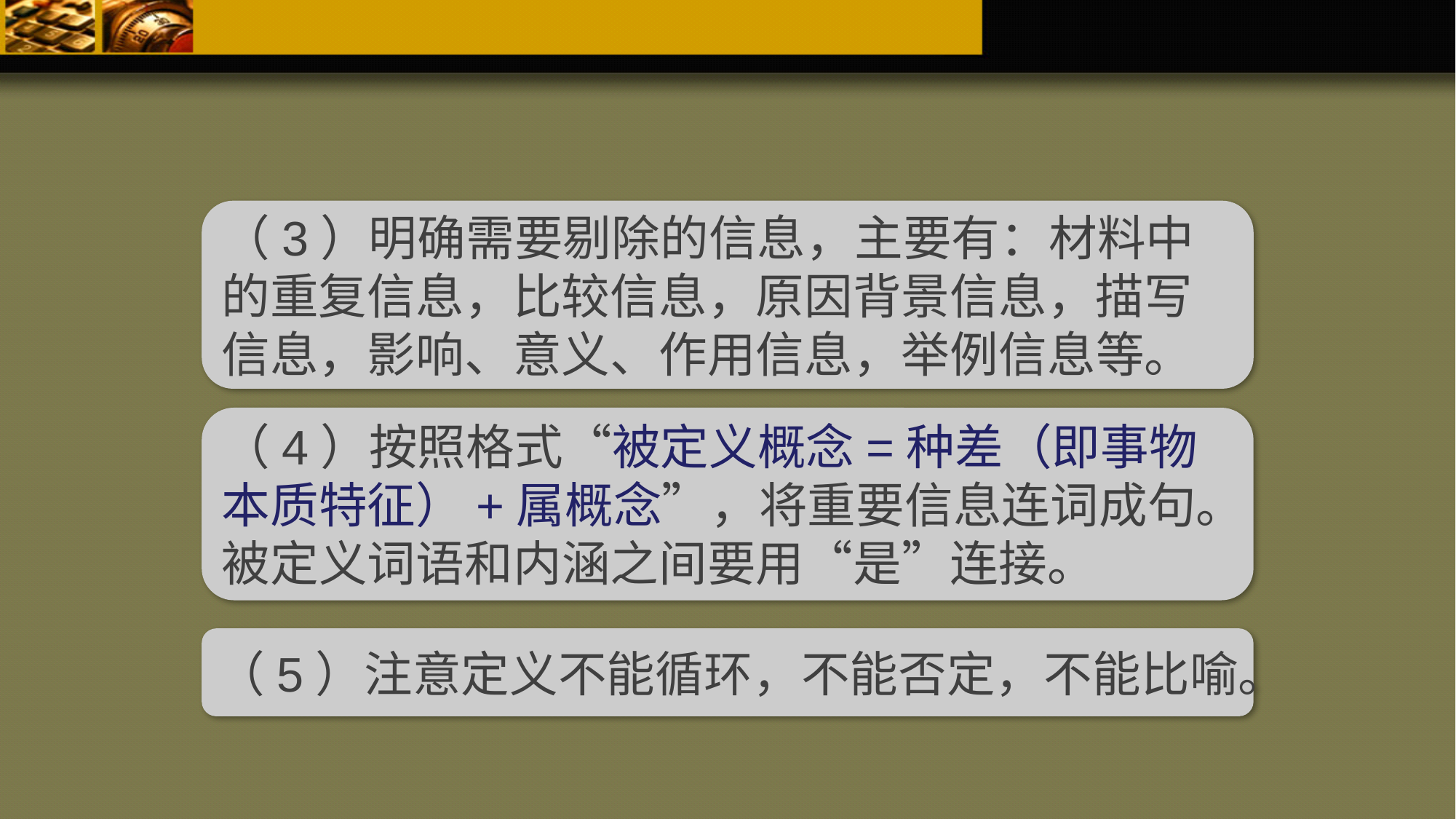

（3）明确需要剔除的信息，主要有：材料中的重复信息，比较信息，原因背景信息，描写信息，影响、意义、作用信息，举例信息等。
（4）按照格式“被定义概念=种差（即事物本质特征）+属概念”，将重要信息连词成句。被定义词语和内涵之间要用“是”连接。
（5）注意定义不能循环，不能否定，不能比喻。